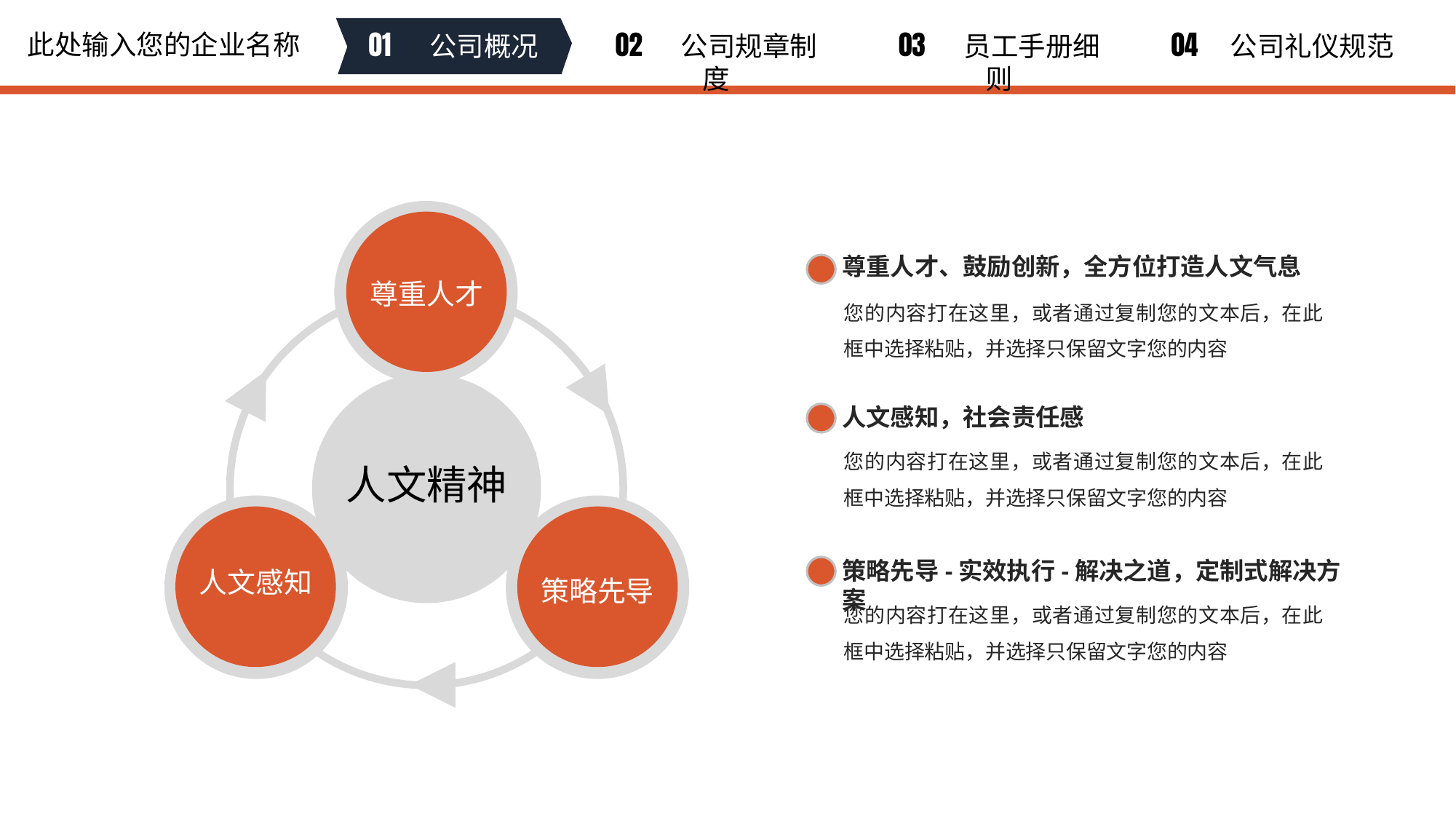

人文精神
Human Spirit

此处输入您的企业名称
01     公司概况
02     公司规章制度
03     员工手册细则
04    公司礼仪规范

尊重人才
尊重人才、鼓励创新，全方位打造人文气息

您的内容打在这里，或者通过复制您的文本后，在此框中选择粘贴，并选择只保留文字您的内容

人文精神
人文感知，社会责任感

您的内容打在这里，或者通过复制您的文本后，在此框中选择粘贴，并选择只保留文字您的内容

人文感知

策略先导
策略先导-实效执行-解决之道，定制式解决方案

您的内容打在这里，或者通过复制您的文本后，在此框中选择粘贴，并选择只保留文字您的内容